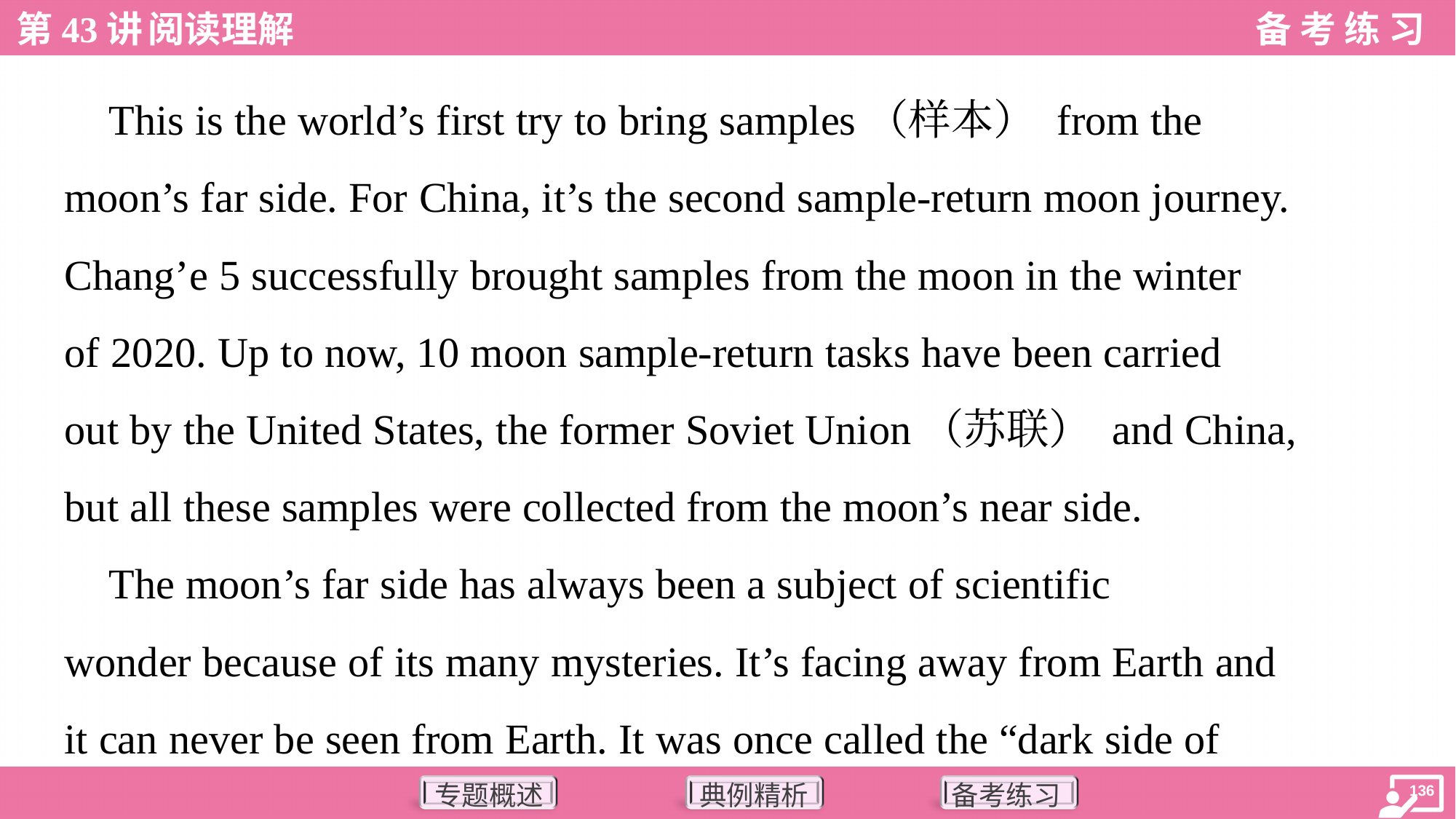

This is the world’s first try to bring samples（样本） from the
moon’s far side. For China, it’s the second sample-return moon journey.
Chang’e 5 successfully brought samples from the moon in the winter
of 2020. Up to now, 10 moon sample-return tasks have been carried
out by the United States, the former Soviet Union（苏联） and China,
but all these samples were collected from the moon’s near side.
    The moon’s far side has always been a subject of scientific
wonder because of its many mysteries. It’s facing away from Earth and
it can never be seen from Earth. It was once called the “dark side of